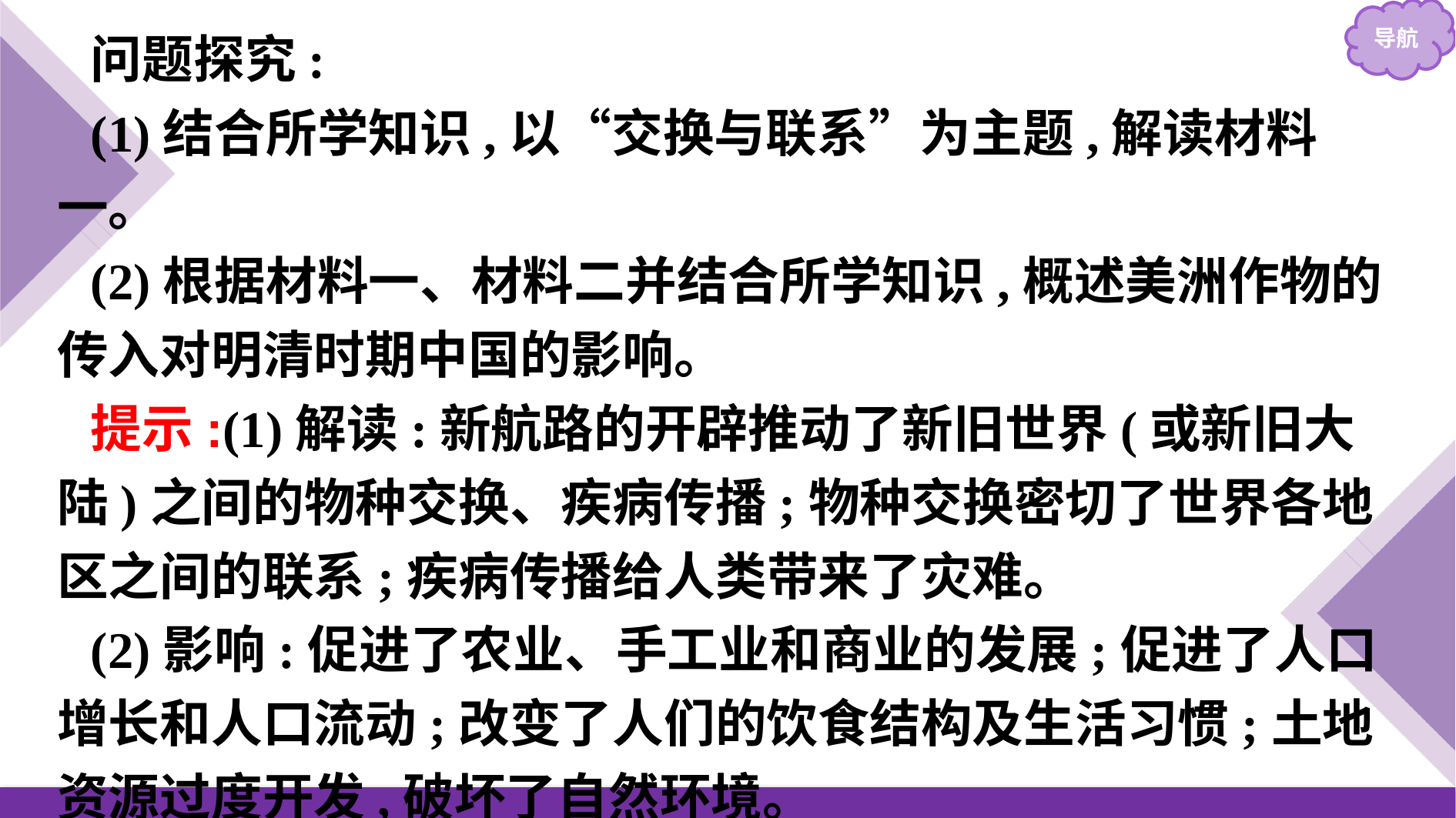

问题探究:
(1)结合所学知识,以“交换与联系”为主题,解读材料一。
(2)根据材料一、材料二并结合所学知识,概述美洲作物的传入对明清时期中国的影响。
提示:(1)解读:新航路的开辟推动了新旧世界(或新旧大陆)之间的物种交换、疾病传播;物种交换密切了世界各地区之间的联系;疾病传播给人类带来了灾难。
(2)影响:促进了农业、手工业和商业的发展;促进了人口增长和人口流动;改变了人们的饮食结构及生活习惯;土地资源过度开发,破坏了自然环境。